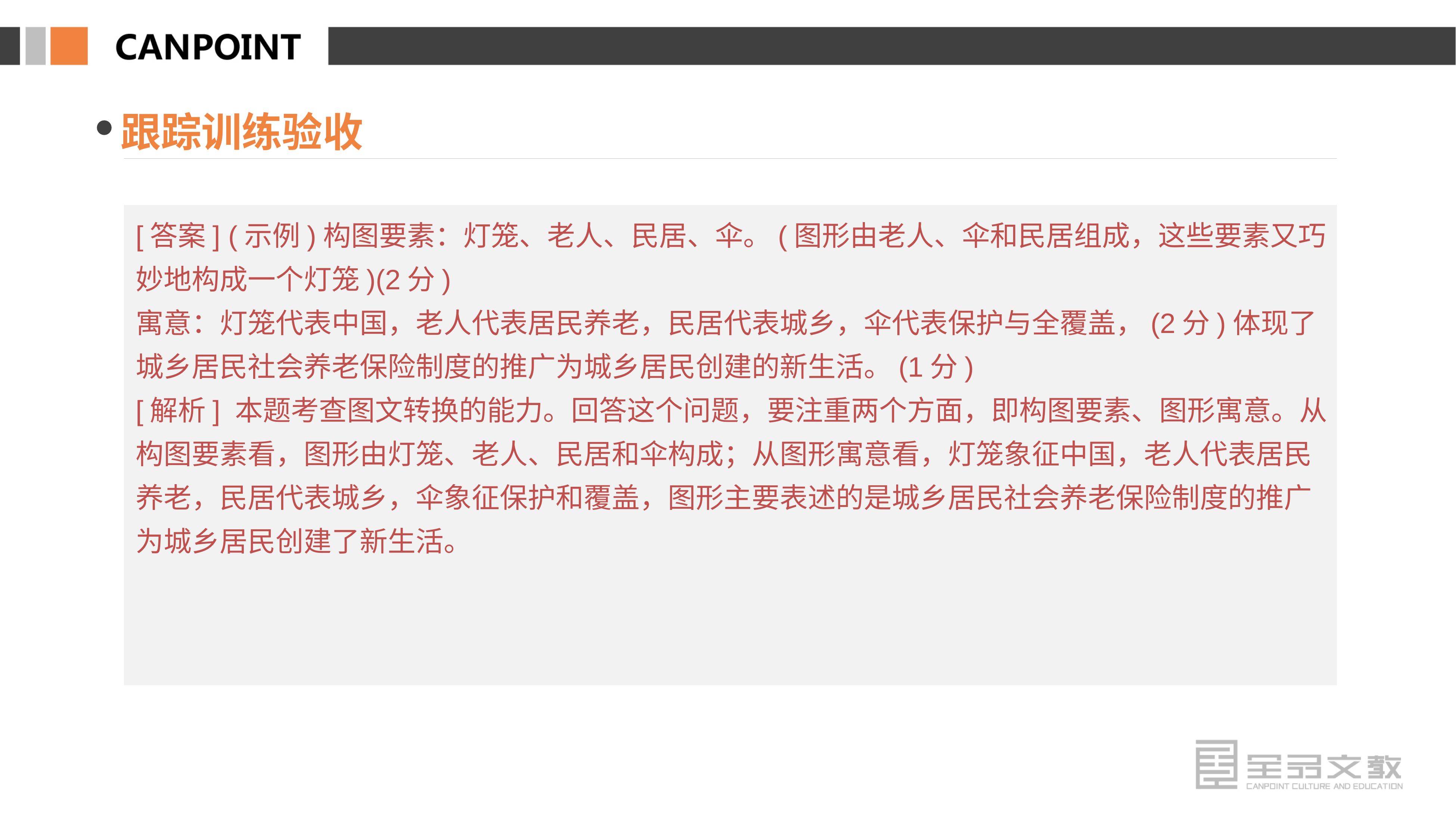

跟踪训练验收

[答案] (示例)构图要素：灯笼、老人、民居、伞。(图形由老人、伞和民居组成，这些要素又巧妙地构成一个灯笼)(2分)
寓意：灯笼代表中国，老人代表居民养老，民居代表城乡，伞代表保护与全覆盖，(2分)体现了城乡居民社会养老保险制度的推广为城乡居民创建的新生活。(1分)
[解析] 本题考查图文转换的能力。回答这个问题，要注重两个方面，即构图要素、图形寓意。从构图要素看，图形由灯笼、老人、民居和伞构成；从图形寓意看，灯笼象征中国，老人代表居民养老，民居代表城乡，伞象征保护和覆盖，图形主要表述的是城乡居民社会养老保险制度的推广为城乡居民创建了新生活。